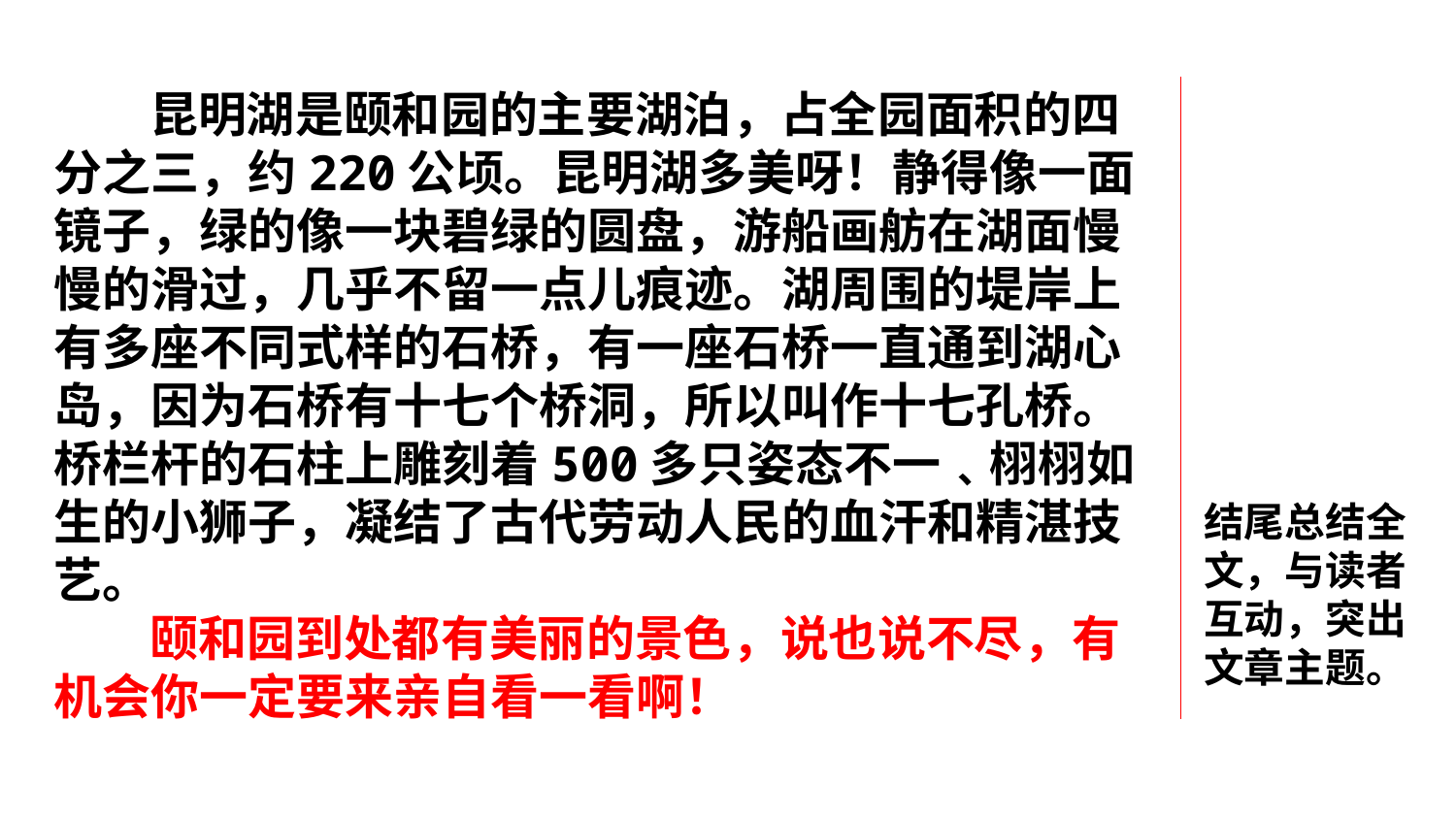

昆明湖是颐和园的主要湖泊，占全园面积的四分之三，约220公顷。昆明湖多美呀！静得像一面镜子，绿的像一块碧绿的圆盘，游船画舫在湖面慢慢的滑过，几乎不留一点儿痕迹。湖周围的堤岸上有多座不同式样的石桥，有一座石桥一直通到湖心岛，因为石桥有十七个桥洞，所以叫作十七孔桥。桥栏杆的石柱上雕刻着500多只姿态不一﹑栩栩如生的小狮子，凝结了古代劳动人民的血汗和精湛技艺。
 颐和园到处都有美丽的景色，说也说不尽，有机会你一定要来亲自看一看啊！
结尾总结全文，与读者互动，突出文章主题。